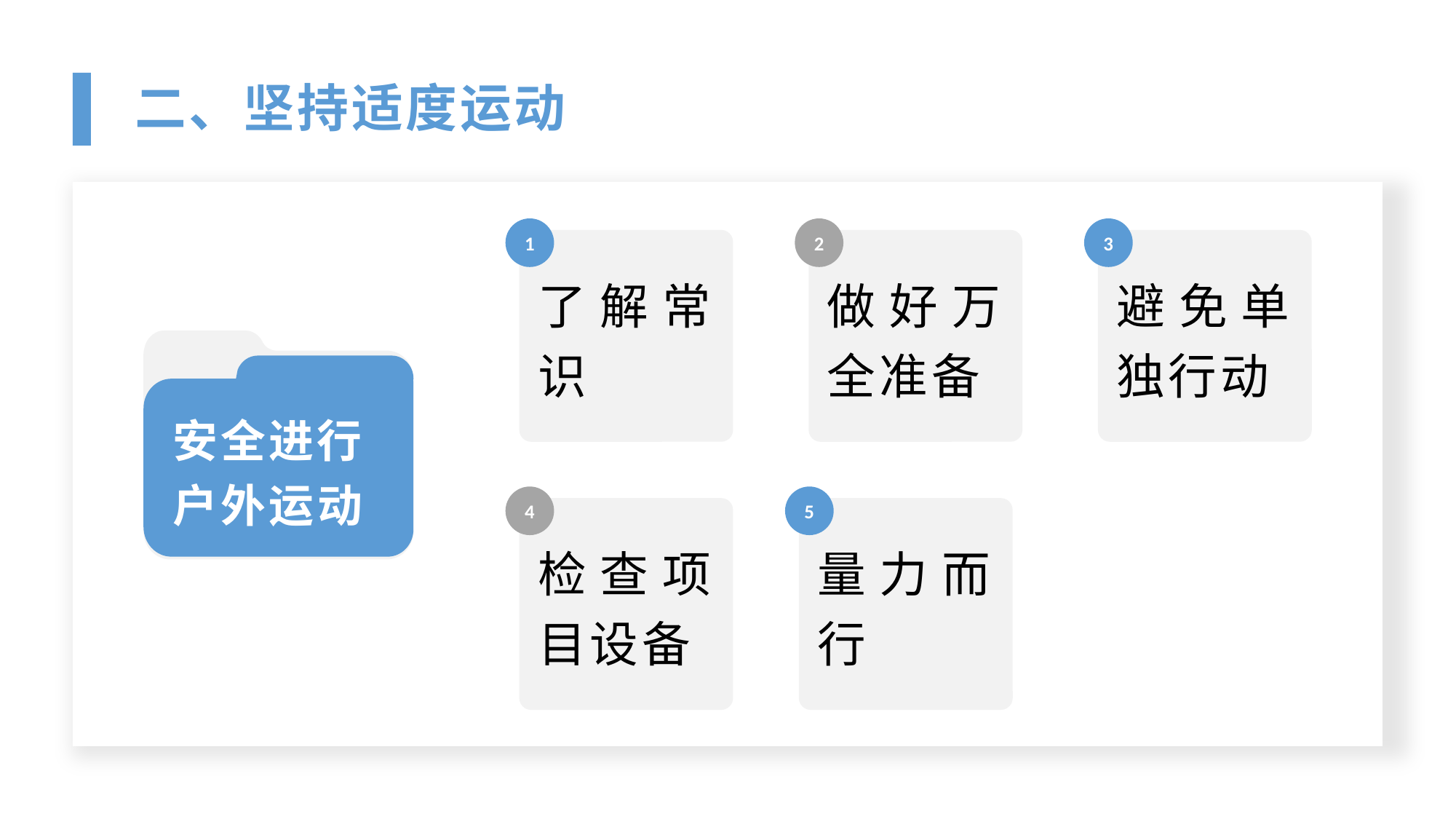

二、坚持适度运动

1
2
3

了解常识
做好万全准备
避免单独行动

安全进行户外运动
4
5

检查项目设备
量力而行